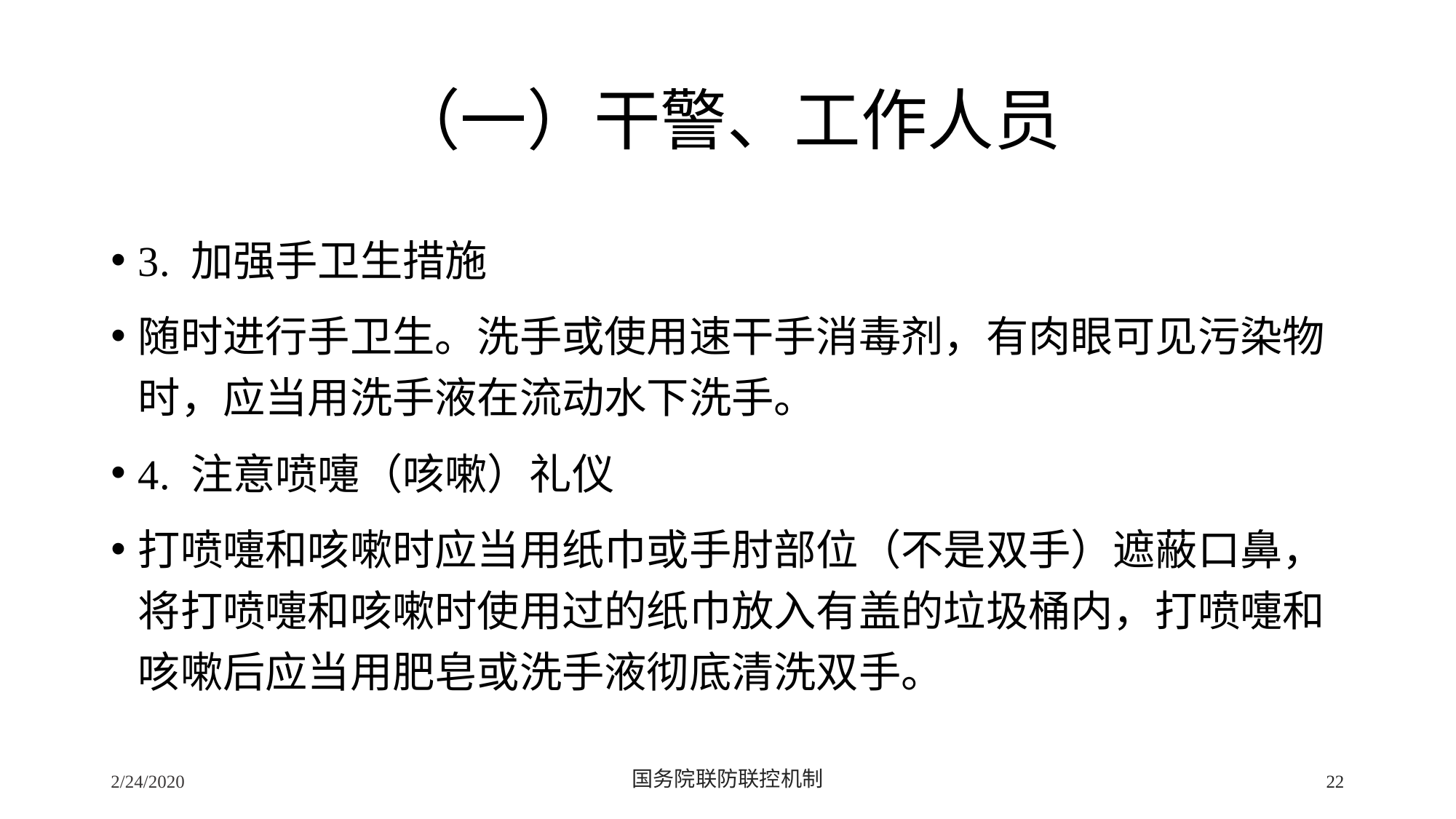

# （一）干警、工作人员
3. 加强手卫生措施
随时进行手卫生。洗手或使用速干手消毒剂，有肉眼可见污染物时，应当用洗手液在流动水下洗手。
4. 注意喷嚏（咳嗽）礼仪
打喷嚏和咳嗽时应当用纸巾或手肘部位（不是双手）遮蔽口鼻，将打喷嚏和咳嗽时使用过的纸巾放入有盖的垃圾桶内，打喷嚏和咳嗽后应当用肥皂或洗手液彻底清洗双手。

2/24/2020
国务院联防联控机制
22